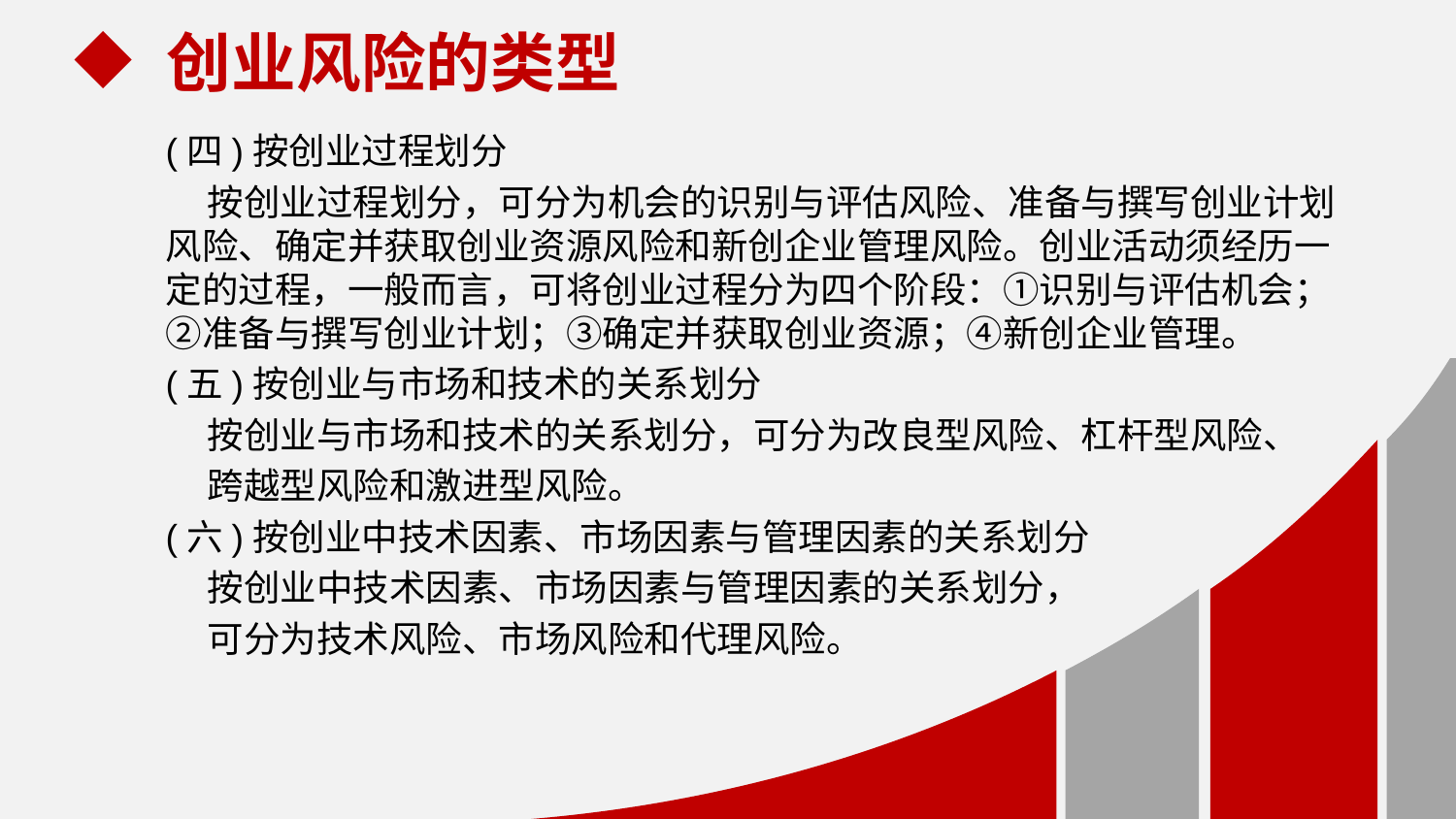

创业风险的类型
(四)按创业过程划分
    按创业过程划分，可分为机会的识别与评估风险、准备与撰写创业计划风险、确定并获取创业资源风险和新创企业管理风险。创业活动须经历一定的过程，一般而言，可将创业过程分为四个阶段：①识别与评估机会；②准备与撰写创业计划；③确定并获取创业资源；④新创企业管理。
(五)按创业与市场和技术的关系划分
    按创业与市场和技术的关系划分，可分为改良型风险、杠杆型风险、
    跨越型风险和激进型风险。
(六)按创业中技术因素、市场因素与管理因素的关系划分
    按创业中技术因素、市场因素与管理因素的关系划分，
    可分为技术风险、市场风险和代理风险。